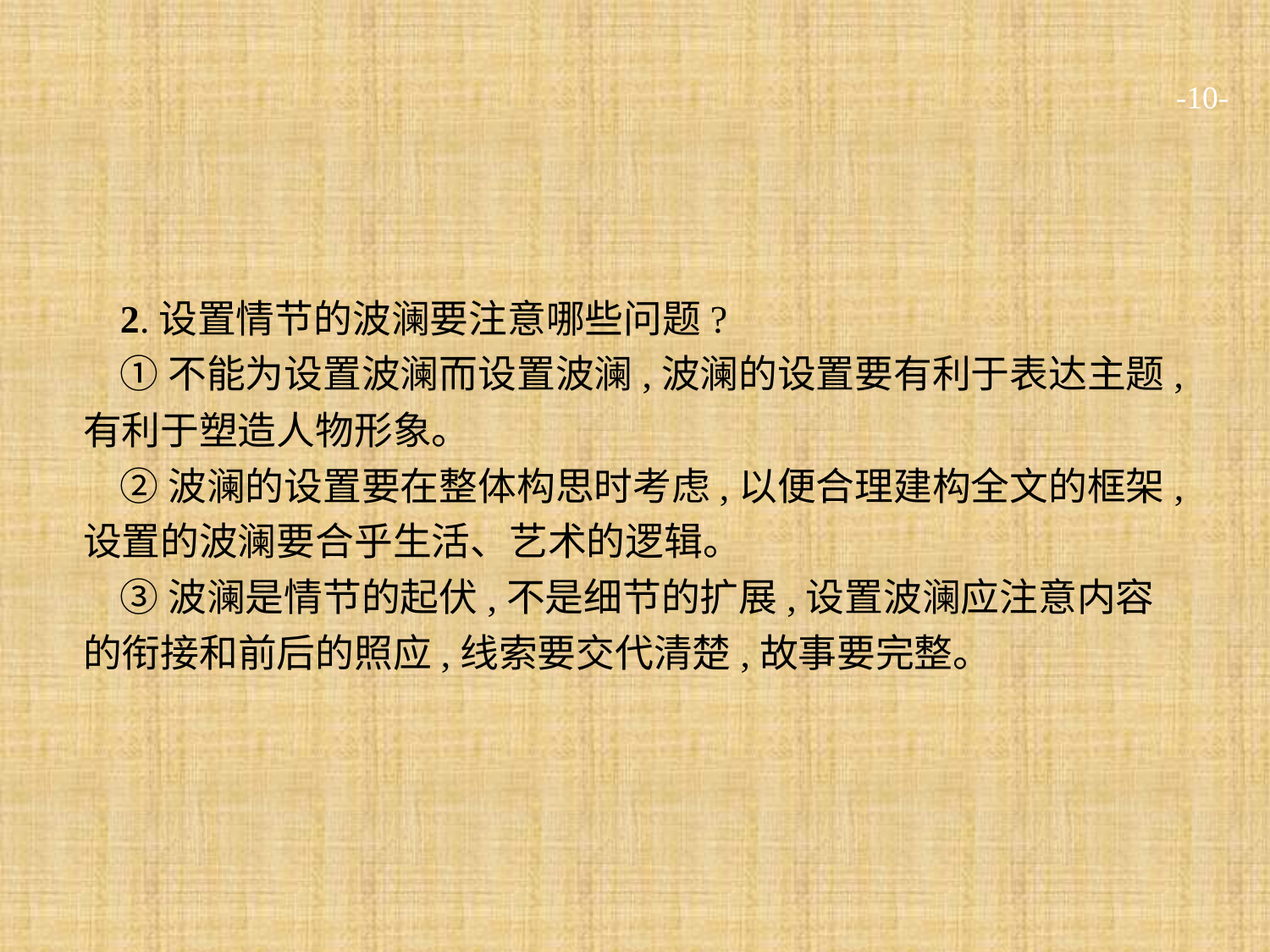

-10-
2.设置情节的波澜要注意哪些问题?
①不能为设置波澜而设置波澜,波澜的设置要有利于表达主题,有利于塑造人物形象。
②波澜的设置要在整体构思时考虑,以便合理建构全文的框架,设置的波澜要合乎生活、艺术的逻辑。
③波澜是情节的起伏,不是细节的扩展,设置波澜应注意内容的衔接和前后的照应,线索要交代清楚,故事要完整。